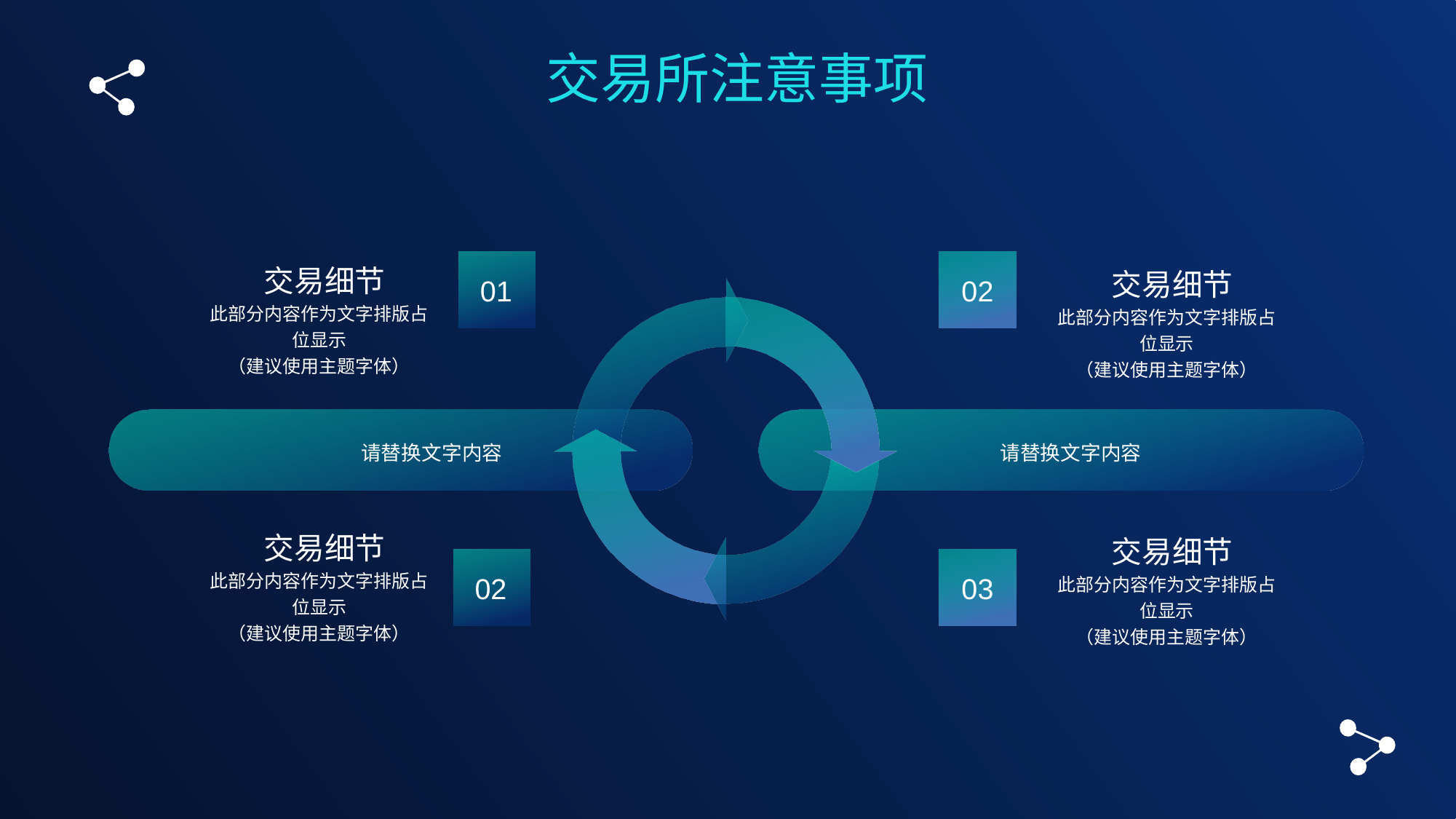

交易所注意事项

交易细节
此部分内容作为文字排版占位显示
（建议使用主题字体）

交易细节
此部分内容作为文字排版占位显示
（建议使用主题字体）
01
02

请替换文字内容
请替换文字内容

交易细节
此部分内容作为文字排版占位显示
（建议使用主题字体）
交易细节
此部分内容作为文字排版占位显示
（建议使用主题字体）

02
03